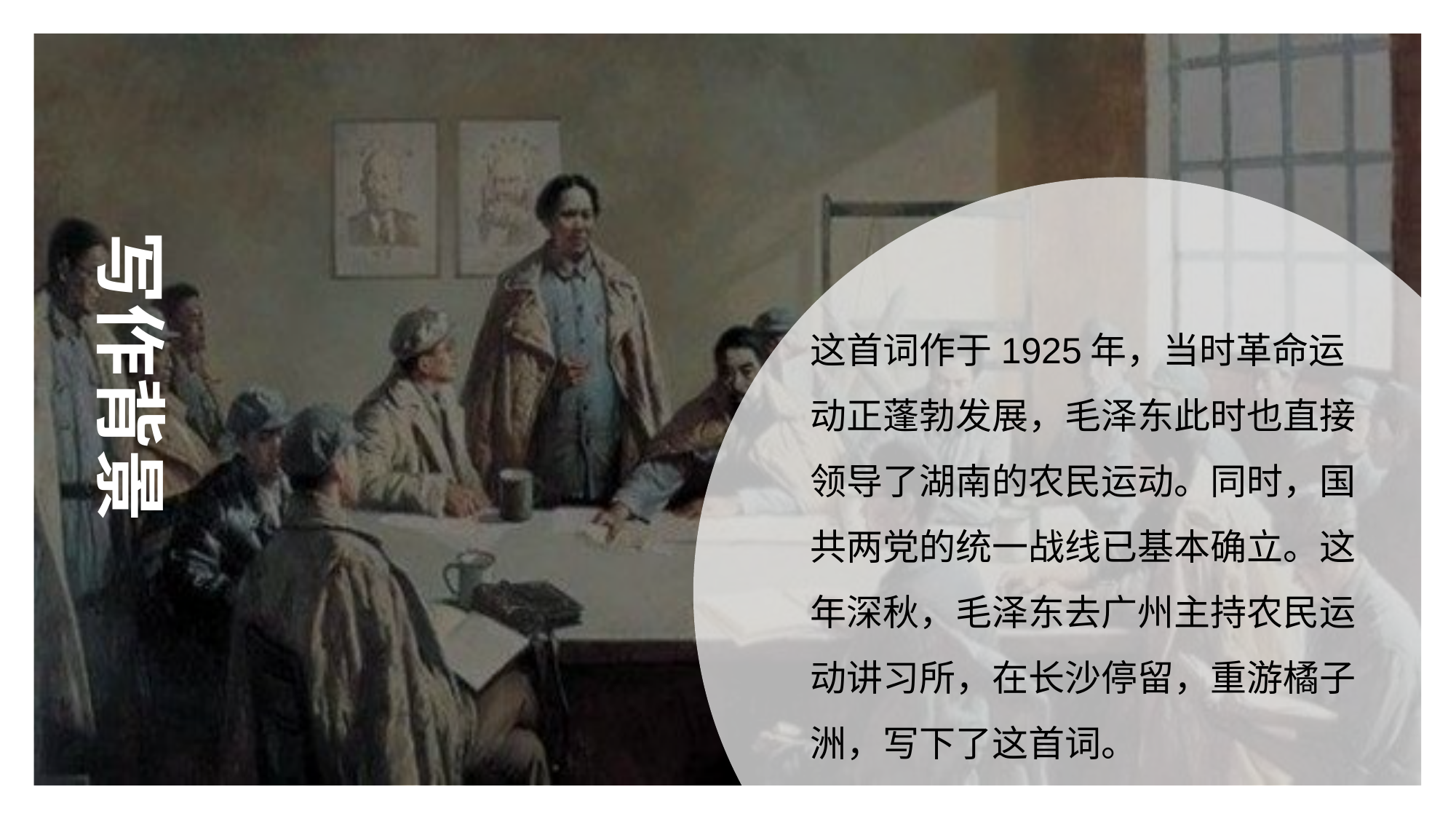

写作背景

这首词作于1925年，当时革命运动正蓬勃发展，毛泽东此时也直接领导了湖南的农民运动。同时，国共两党的统一战线已基本确立。这年深秋，毛泽东去广州主持农民运动讲习所，在长沙停留，重游橘子洲，写下了这首词。